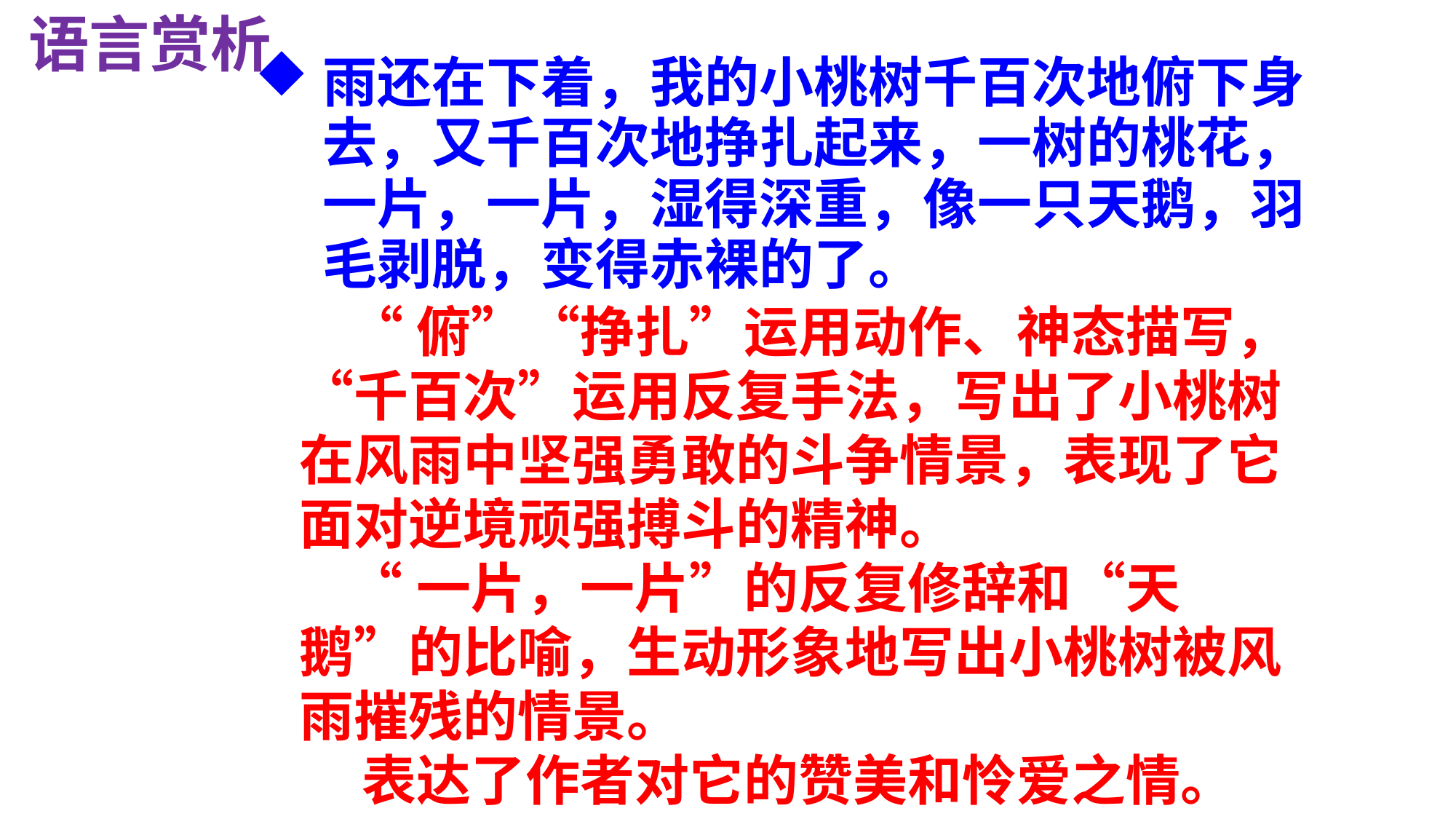

语言赏析
雨还在下着，我的小桃树千百次地俯下身去，又千百次地挣扎起来，一树的桃花，一片，一片，湿得深重，像一只天鹅，羽毛剥脱，变得赤裸的了。
    “俯”“挣扎”运用动作、神态描写，“千百次”运用反复手法，写出了小桃树在风雨中坚强勇敢的斗争情景，表现了它面对逆境顽强搏斗的精神。
    “一片，一片”的反复修辞和“天鹅”的比喻，生动形象地写出小桃树被风雨摧残的情景。
    表达了作者对它的赞美和怜爱之情。